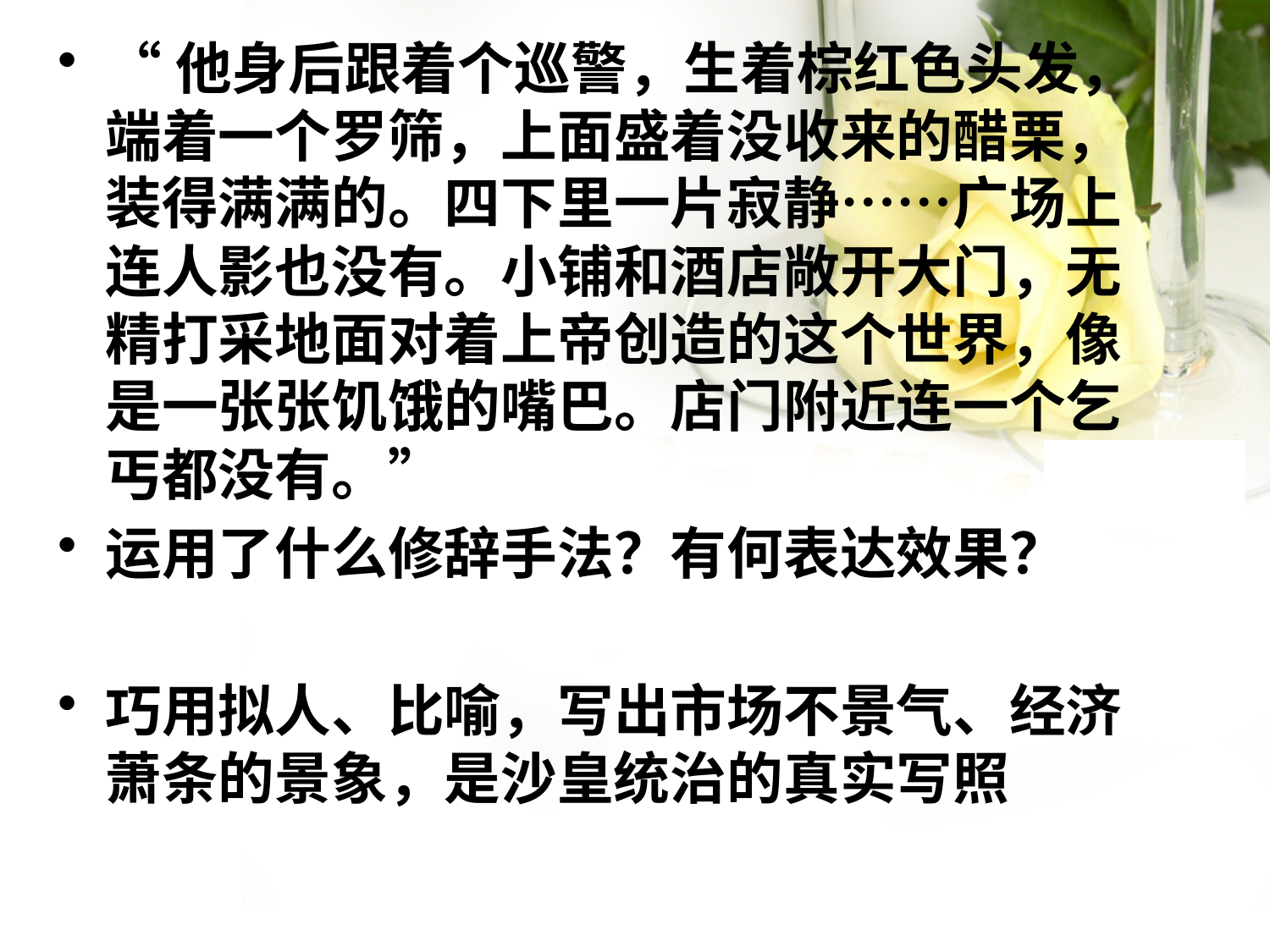

“他身后跟着个巡警，生着棕红色头发，端着一个罗筛，上面盛着没收来的醋栗，装得满满的。四下里一片寂静……广场上连人影也没有。小铺和酒店敞开大门，无精打采地面对着上帝创造的这个世界，像是一张张饥饿的嘴巴。店门附近连一个乞丐都没有。”
运用了什么修辞手法？有何表达效果？

巧用拟人、比喻，写出市场不景气、经济萧条的景象，是沙皇统治的真实写照